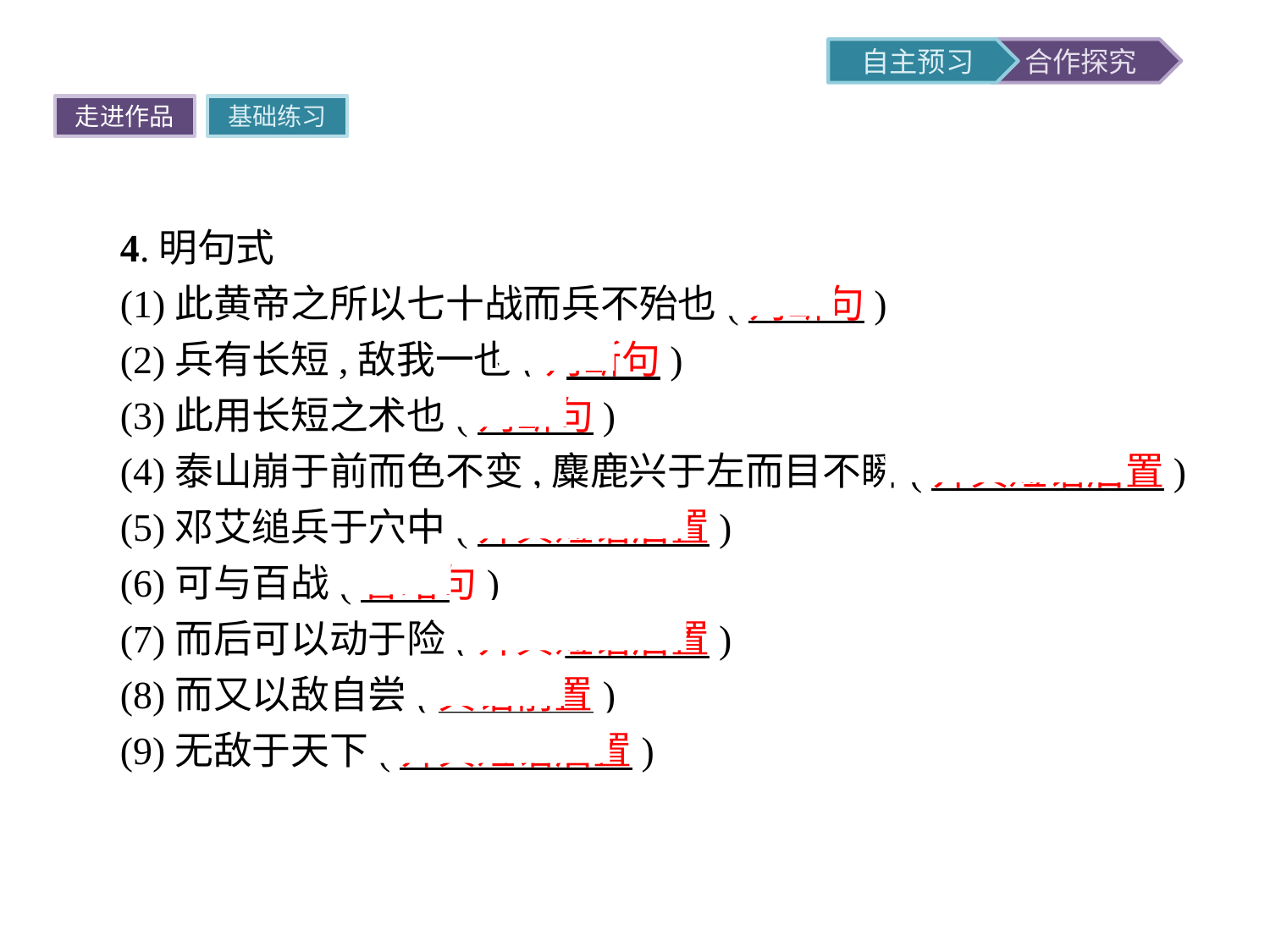

走进作品
基础练习
4.明句式
(1)此黄帝之所以七十战而兵不殆也(判断句)
(2)兵有长短,敌我一也(判断句)
(3)此用长短之术也(判断句)
(4)泰山崩于前而色不变,麋鹿兴于左而目不瞬(介宾短语后置)
(5)邓艾缒兵于穴中(介宾短语后置)
(6)可与百战(省略句)
(7)而后可以动于险(介宾短语后置)
(8)而又以敌自尝(宾语前置)
(9)无敌于天下(介宾短语后置)